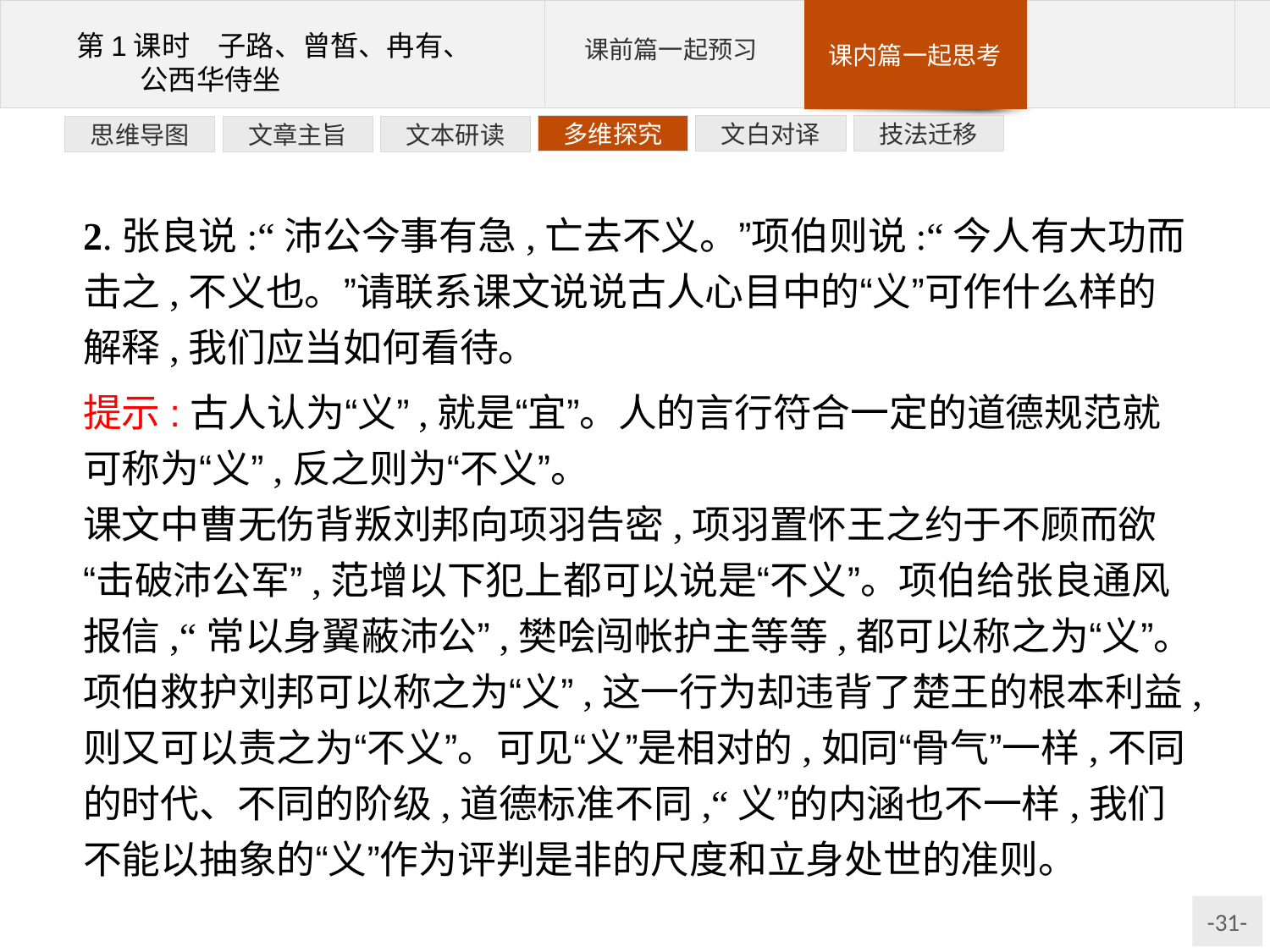

技法迁移
文白对译
多维探究
文本研读
文章主旨
思维导图
2.张良说:“沛公今事有急,亡去不义。”项伯则说:“今人有大功而击之,不义也。”请联系课文说说古人心目中的“义”可作什么样的解释,我们应当如何看待。
提示:古人认为“义”,就是“宜”。人的言行符合一定的道德规范就可称为“义”,反之则为“不义”。
课文中曹无伤背叛刘邦向项羽告密,项羽置怀王之约于不顾而欲“击破沛公军”,范增以下犯上都可以说是“不义”。项伯给张良通风报信,“常以身翼蔽沛公”,樊哙闯帐护主等等,都可以称之为“义”。项伯救护刘邦可以称之为“义”,这一行为却违背了楚王的根本利益,则又可以责之为“不义”。可见“义”是相对的,如同“骨气”一样,不同的时代、不同的阶级,道德标准不同,“义”的内涵也不一样,我们不能以抽象的“义”作为评判是非的尺度和立身处世的准则。